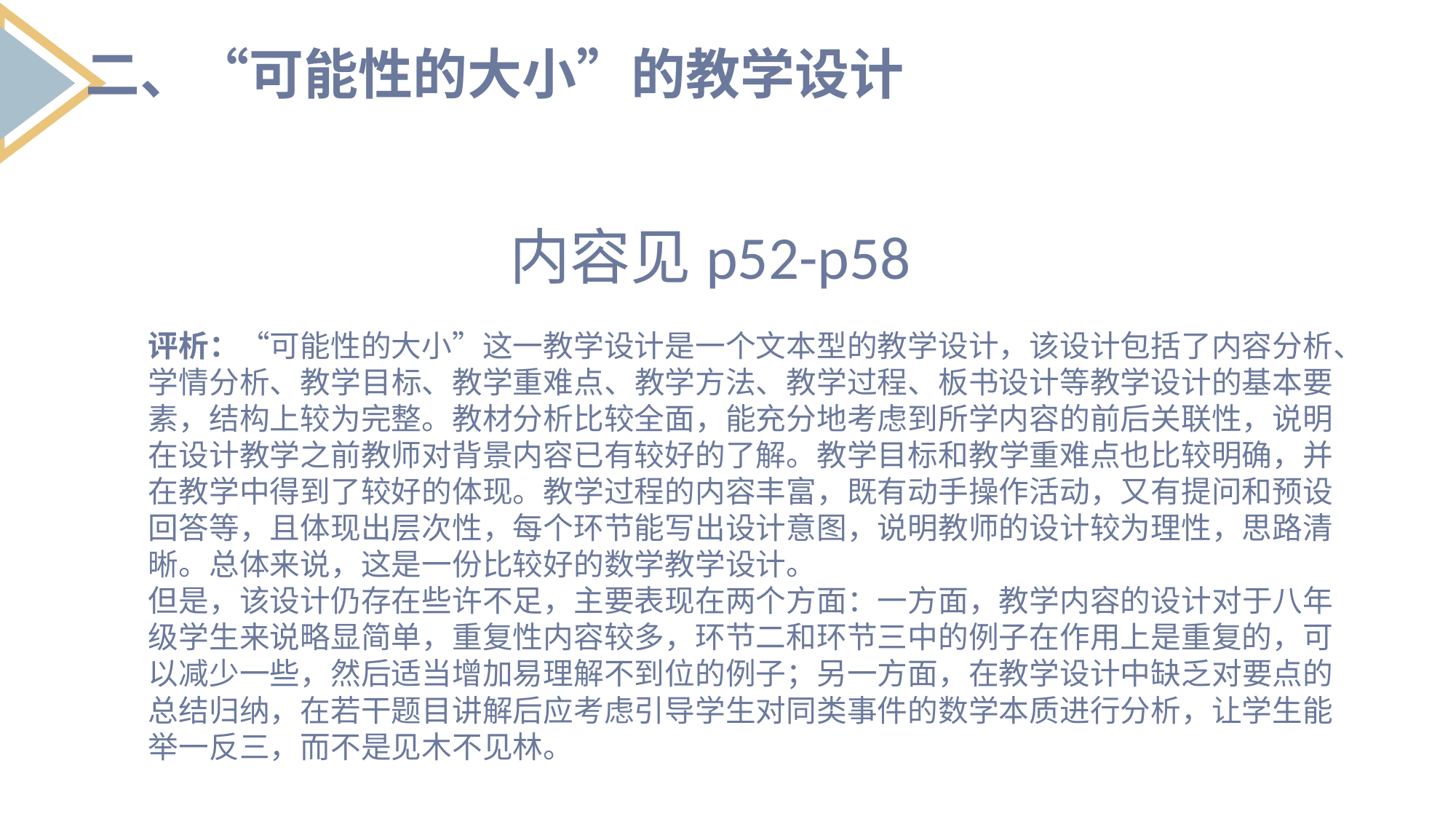

二、“可能性的大小”的教学设计

内容见p52-p58
评析：“可能性的大小”这一教学设计是一个文本型的教学设计，该设计包括了内容分析、学情分析、教学目标、教学重难点、教学方法、教学过程、板书设计等教学设计的基本要素，结构上较为完整。教材分析比较全面，能充分地考虑到所学内容的前后关联性，说明在设计教学之前教师对背景内容已有较好的了解。教学目标和教学重难点也比较明确，并在教学中得到了较好的体现。教学过程的内容丰富，既有动手操作活动，又有提问和预设回答等，且体现出层次性，每个环节能写出设计意图，说明教师的设计较为理性，思路清晰。总体来说，这是一份比较好的数学教学设计。
但是，该设计仍存在些许不足，主要表现在两个方面：一方面，教学内容的设计对于八年级学生来说略显简单，重复性内容较多，环节二和环节三中的例子在作用上是重复的，可以减少一些，然后适当增加易理解不到位的例子；另一方面，在教学设计中缺乏对要点的总结归纳，在若干题目讲解后应考虑引导学生对同类事件的数学本质进行分析，让学生能举一反三，而不是见木不见林。
列出要点